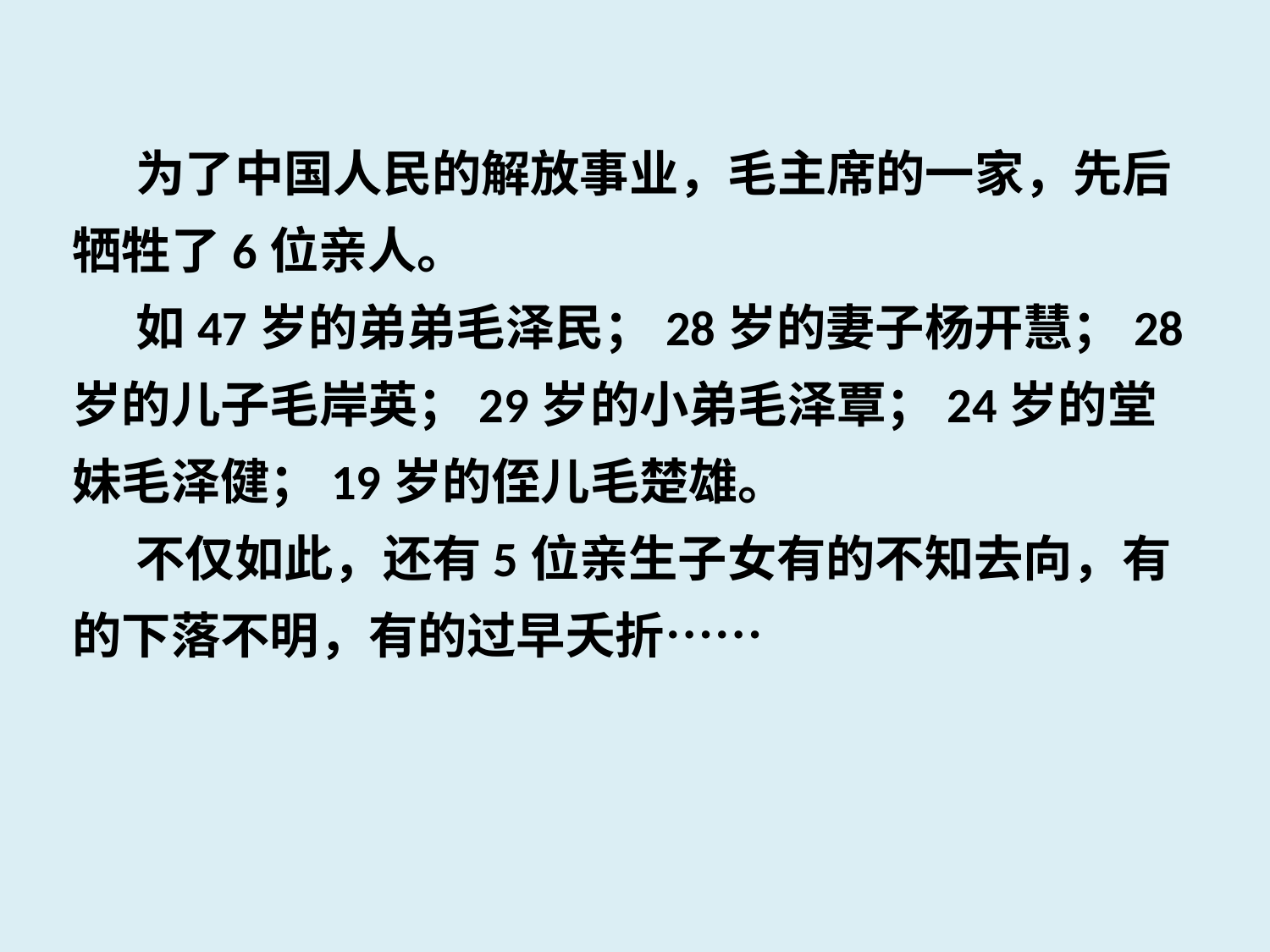

为了中国人民的解放事业，毛主席的一家，先后牺牲了6位亲人。
如47岁的弟弟毛泽民；28岁的妻子杨开慧；28岁的儿子毛岸英；29岁的小弟毛泽覃；24岁的堂妹毛泽健；19岁的侄儿毛楚雄。
不仅如此，还有5位亲生子女有的不知去向，有的下落不明，有的过早夭折……